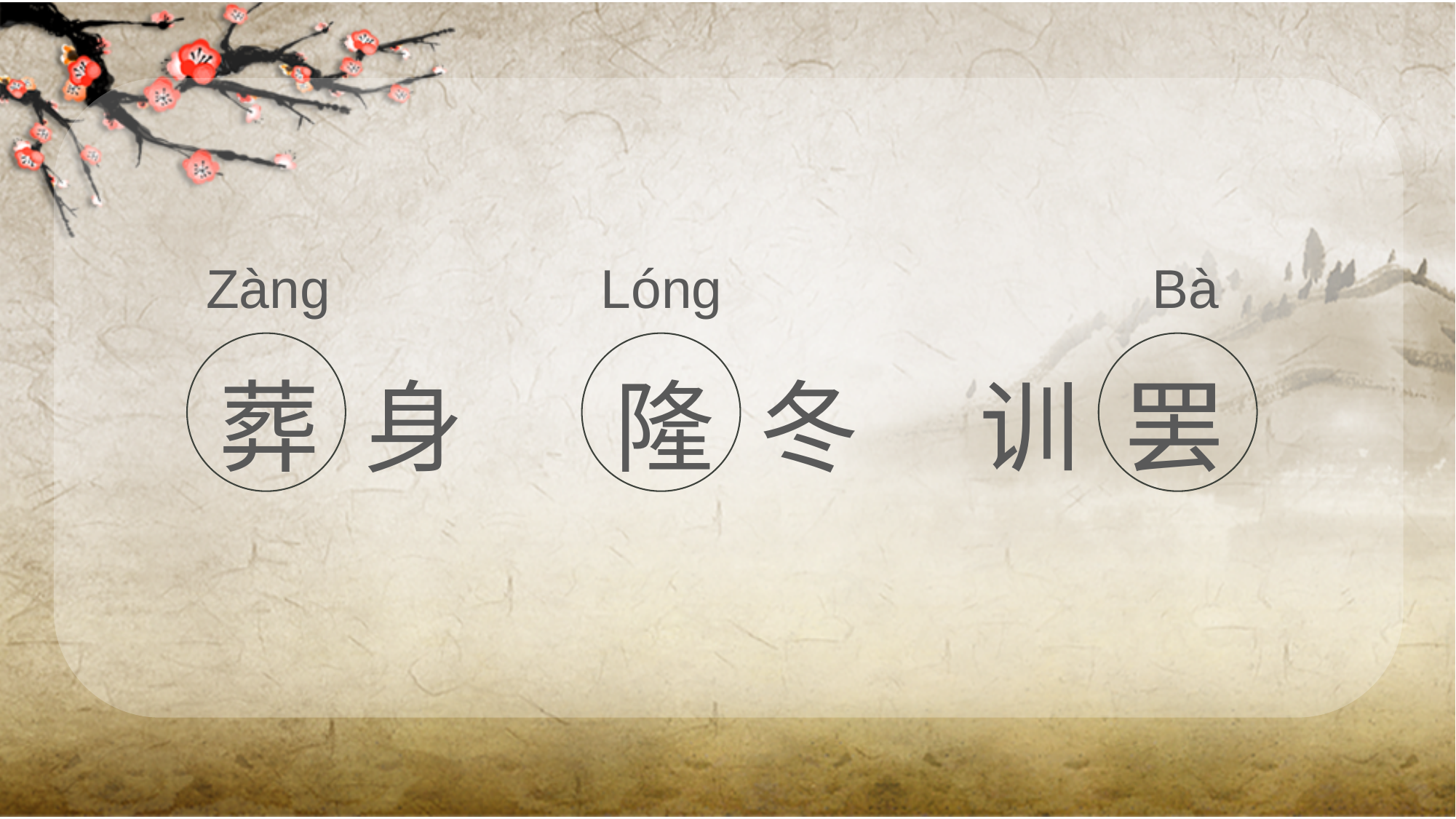

Zàng

葬  身
Lóng

隆  冬
Bà

训  罢